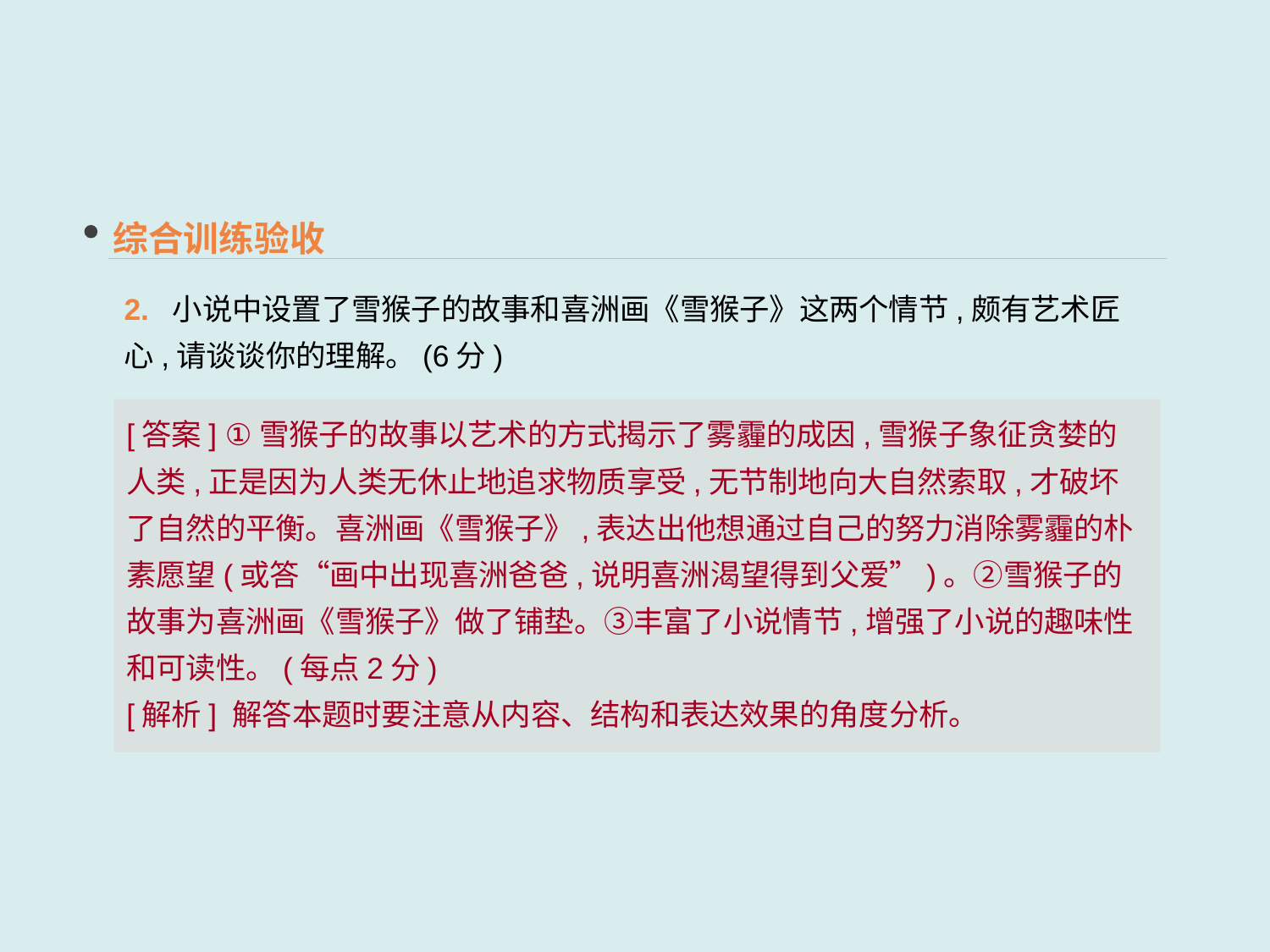

综合训练验收

2.  小说中设置了雪猴子的故事和喜洲画《雪猴子》这两个情节,颇有艺术匠心,请谈谈你的理解。(6分)

[答案] ①雪猴子的故事以艺术的方式揭示了雾霾的成因,雪猴子象征贪婪的人类,正是因为人类无休止地追求物质享受,无节制地向大自然索取,才破坏了自然的平衡。喜洲画《雪猴子》,表达出他想通过自己的努力消除雾霾的朴素愿望(或答“画中出现喜洲爸爸,说明喜洲渴望得到父爱”)。②雪猴子的故事为喜洲画《雪猴子》做了铺垫。③丰富了小说情节,增强了小说的趣味性和可读性。(每点2分)
[解析] 解答本题时要注意从内容、结构和表达效果的角度分析。